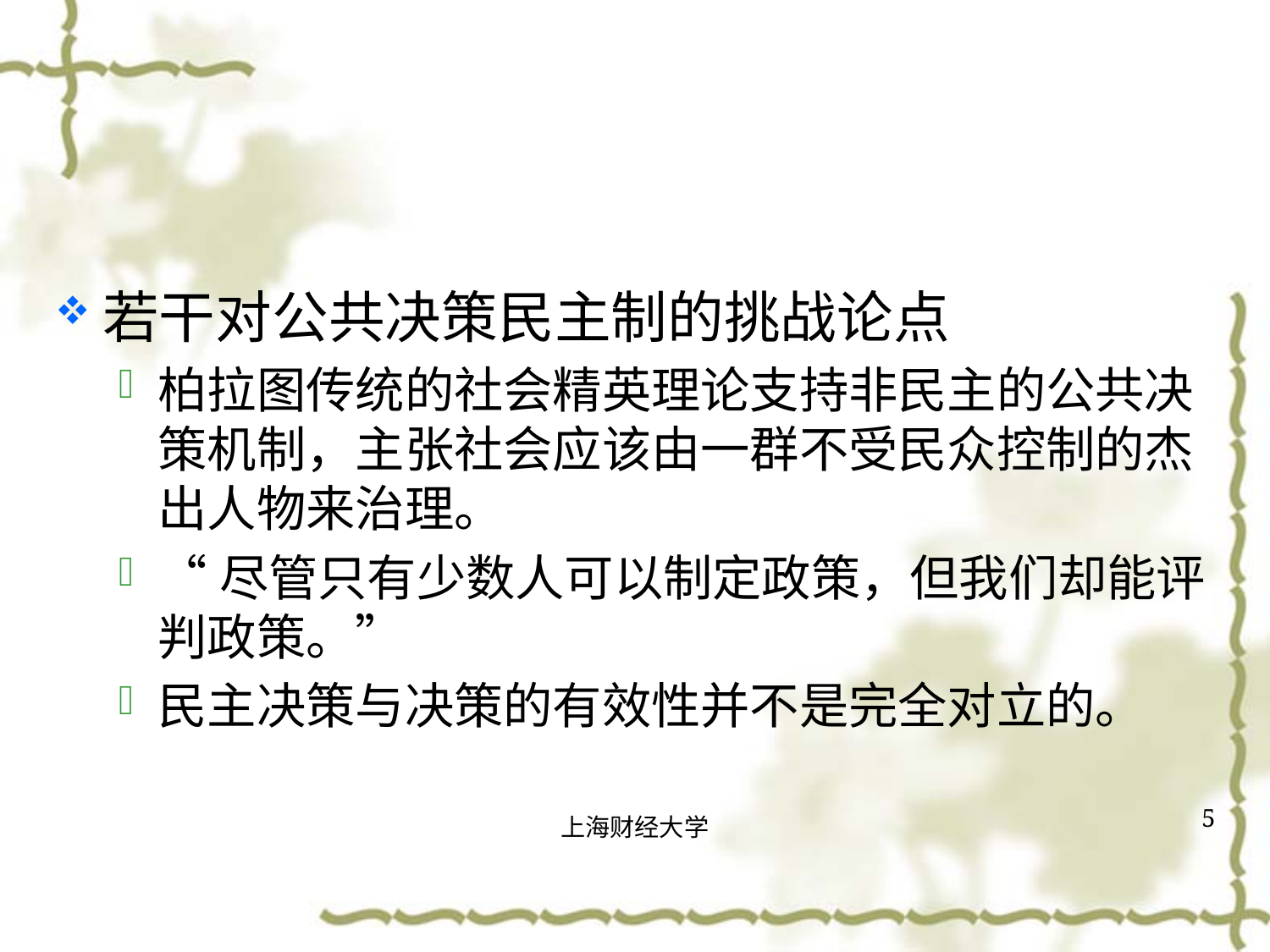

#
若干对公共决策民主制的挑战论点
柏拉图传统的社会精英理论支持非民主的公共决策机制，主张社会应该由一群不受民众控制的杰出人物来治理。
“尽管只有少数人可以制定政策，但我们却能评判政策。”
民主决策与决策的有效性并不是完全对立的。
5
上海财经大学